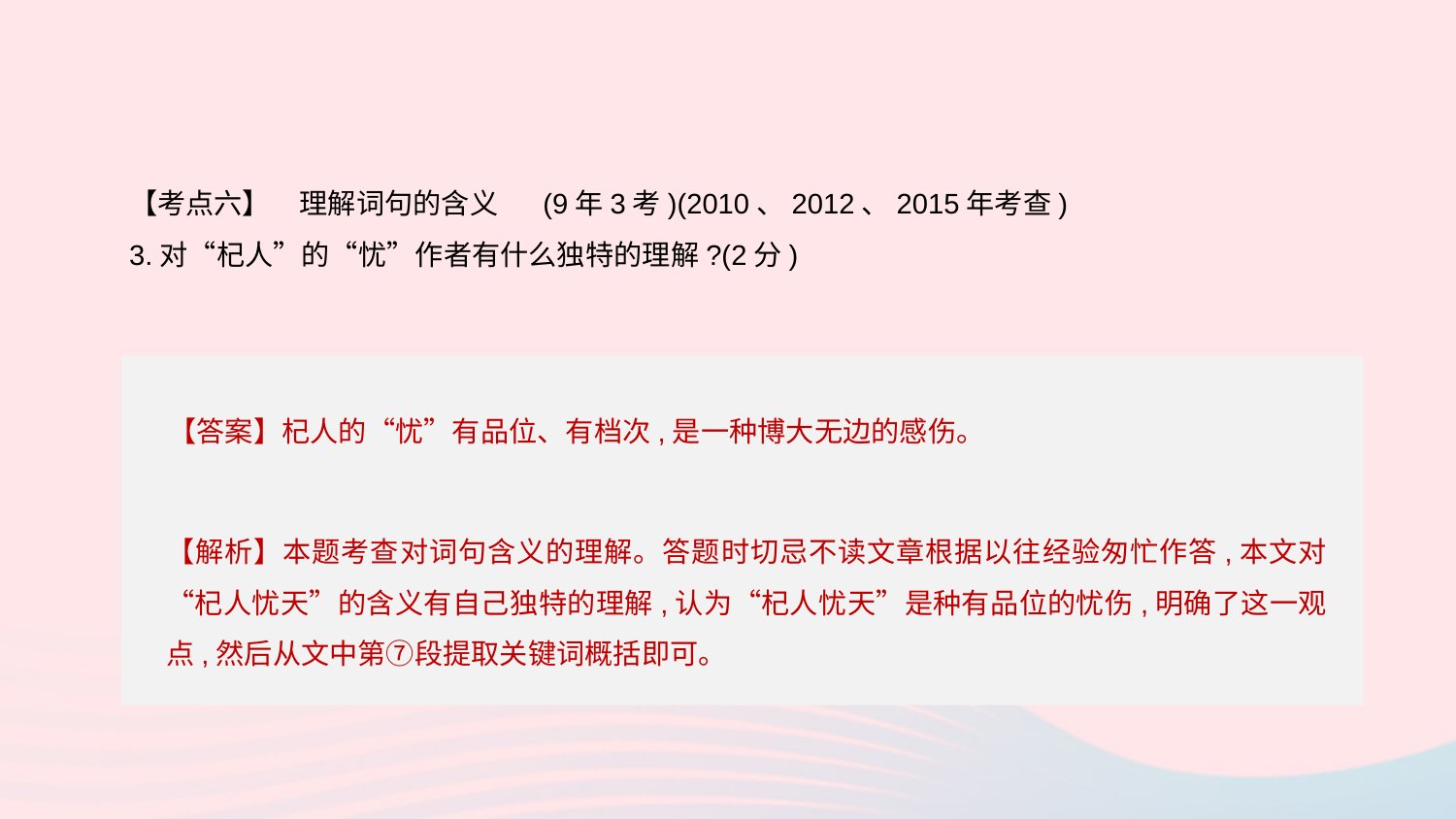

【考点六】　理解词句的含义      (9年3考)(2010、2012、2015年考查)
3.对“杞人”的“忧”作者有什么独特的理解?(2分)

【答案】杞人的“忧”有品位、有档次,是一种博大无边的感伤。
【解析】本题考查对词句含义的理解。答题时切忌不读文章根据以往经验匆忙作答,本文对“杞人忧天”的含义有自己独特的理解,认为“杞人忧天”是种有品位的忧伤,明确了这一观点,然后从文中第⑦段提取关键词概括即可。